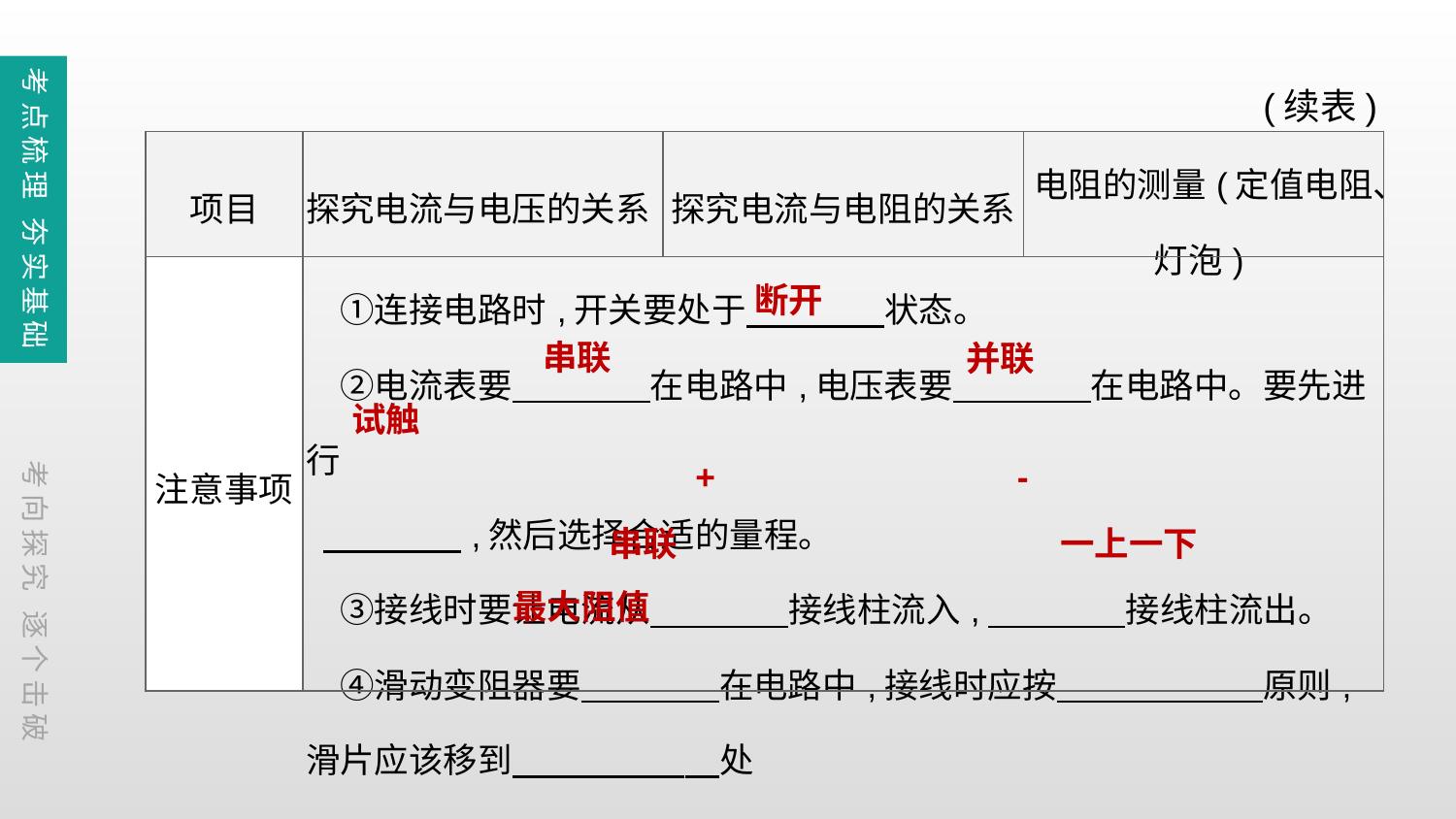

考点梳理 夯实基础
(续表)
| 项目 | 探究电流与电压的关系 | 探究电流与电阻的关系 | 电阻的测量(定值电阻、灯泡) |
| --- | --- | --- | --- |
| 注意事项 | ①连接电路时,开关要处于　　　　状态。  　②电流表要　　　　在电路中,电压表要　　　　在电路中。要先进行 　　　　,然后选择合适的量程。  　③接线时要让电流从　　　　接线柱流入,　　　　接线柱流出。  　④滑动变阻器要　　　　在电路中,接线时应按　　　　　　原则,滑片应该移到　　　　　　处 |  |  |
断开
串联
并联
试触
-
+
考向探究 逐个击破
串联
一上一下
最大阻值